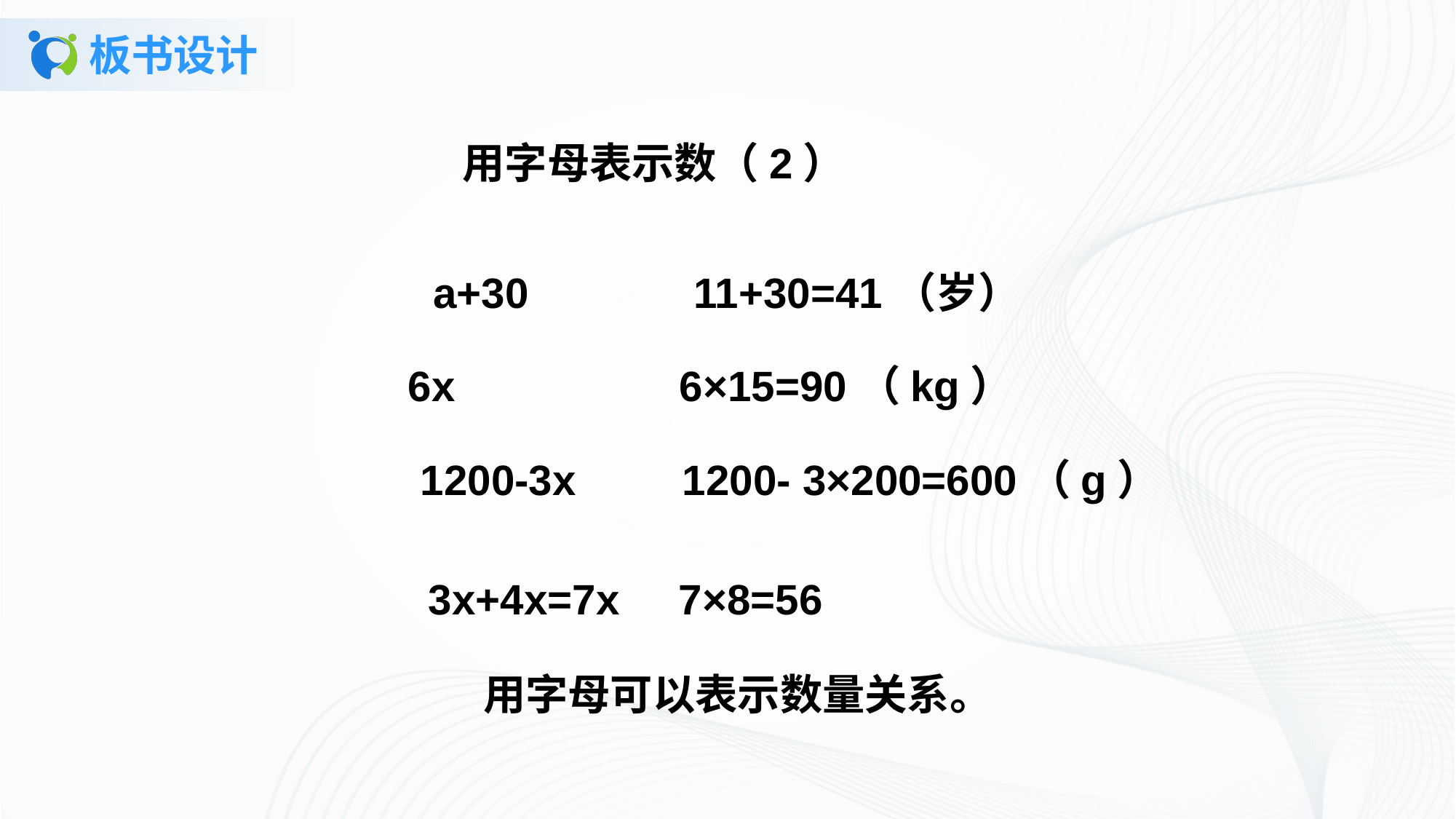

# 板书设计
用字母表示数（2）
a+30              11+30=41（岁）
6x                   6×15=90（kg）
1200-3x         1200- 3×200=600（g）
3x+4x=7x     7×8=56
用字母可以表示数量关系。